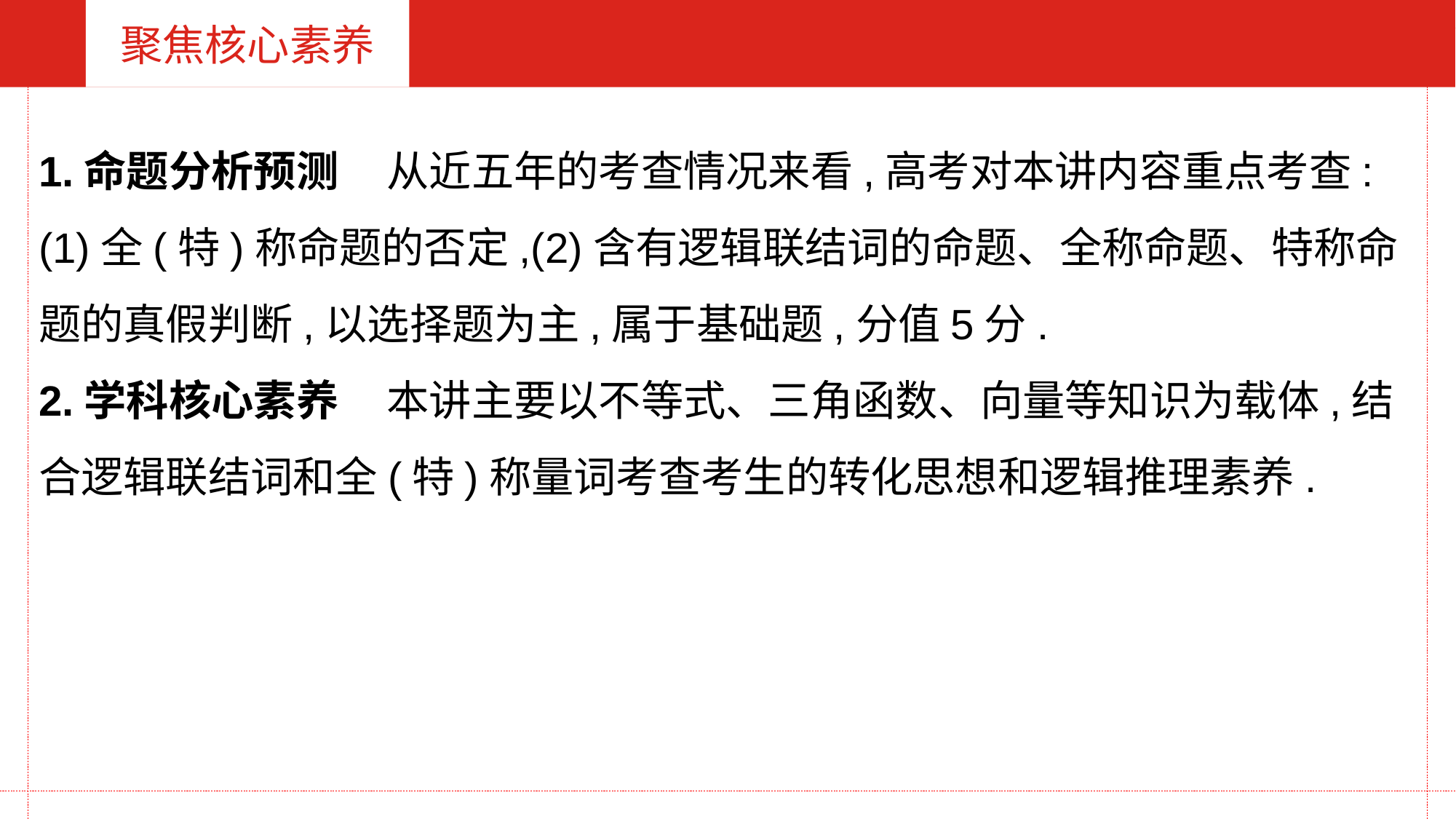

聚焦核心素养
1.命题分析预测     从近五年的考查情况来看,高考对本讲内容重点考查:(1)全(特)称命题的否定,(2)含有逻辑联结词的命题、全称命题、特称命题的真假判断,以选择题为主,属于基础题,分值5分.
2.学科核心素养     本讲主要以不等式、三角函数、向量等知识为载体,结合逻辑联结词和全(特)称量词考查考生的转化思想和逻辑推理素养.